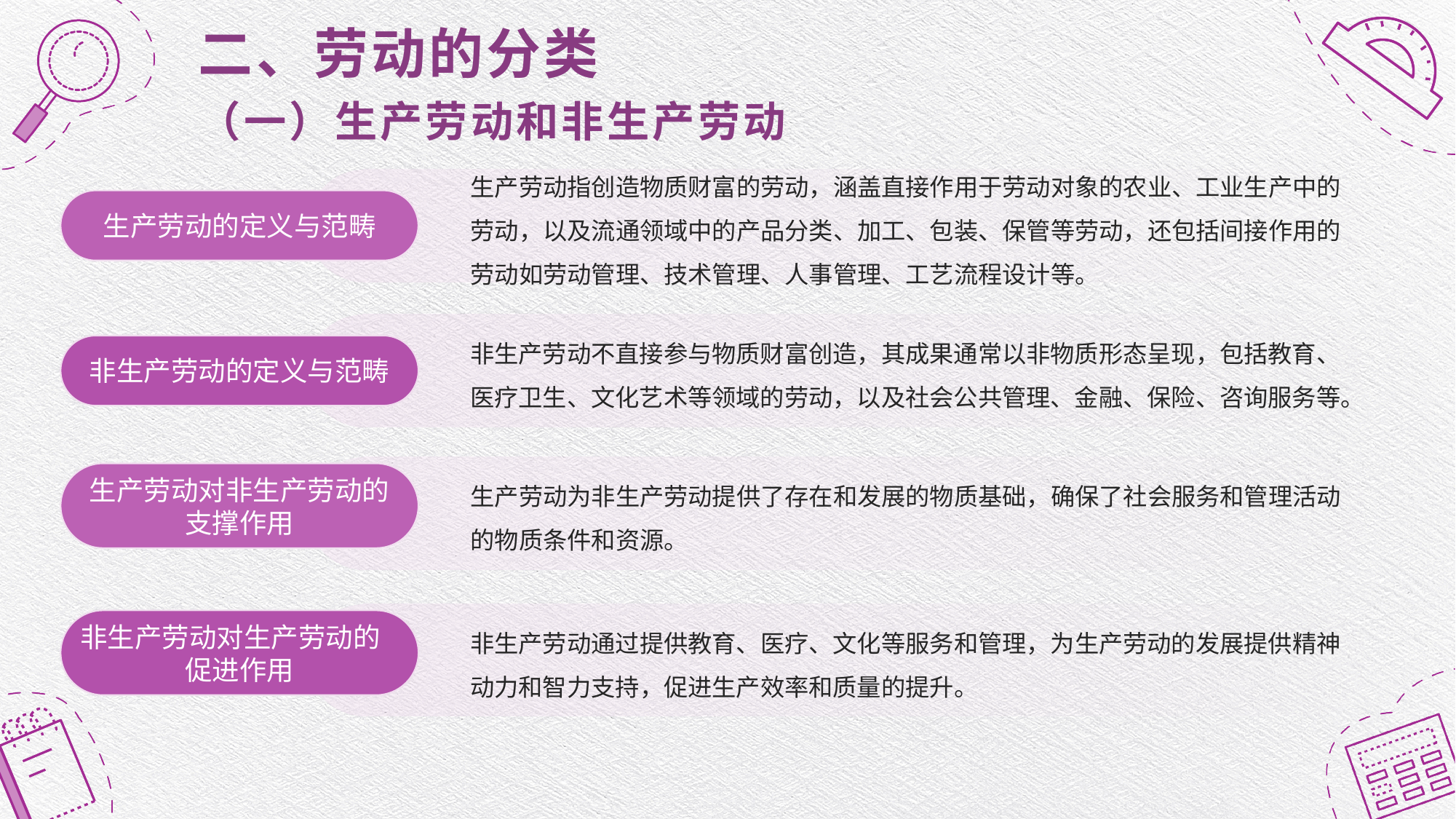

# 二、劳动的分类 （一）生产劳动和非生产劳动
生产劳动指创造物质财富的劳动，涵盖直接作用于劳动对象的农业、工业生产中的劳动，以及流通领域中的产品分类、加工、包装、保管等劳动，还包括间接作用的劳动如劳动管理、技术管理、人事管理、工艺流程设计等。
生产劳动的定义与范畴
非生产劳动不直接参与物质财富创造，其成果通常以非物质形态呈现，包括教育、医疗卫生、文化艺术等领域的劳动，以及社会公共管理、金融、保险、咨询服务等。
非生产劳动的定义与范畴
生产劳动为非生产劳动提供了存在和发展的物质基础，确保了社会服务和管理活动的物质条件和资源。
生产劳动对非生产劳动的 支撑作用
非生产劳动通过提供教育、医疗、文化等服务和管理，为生产劳动的发展提供精神动力和智力支持，促进生产效率和质量的提升。
非生产劳动对生产劳动的    促进作用